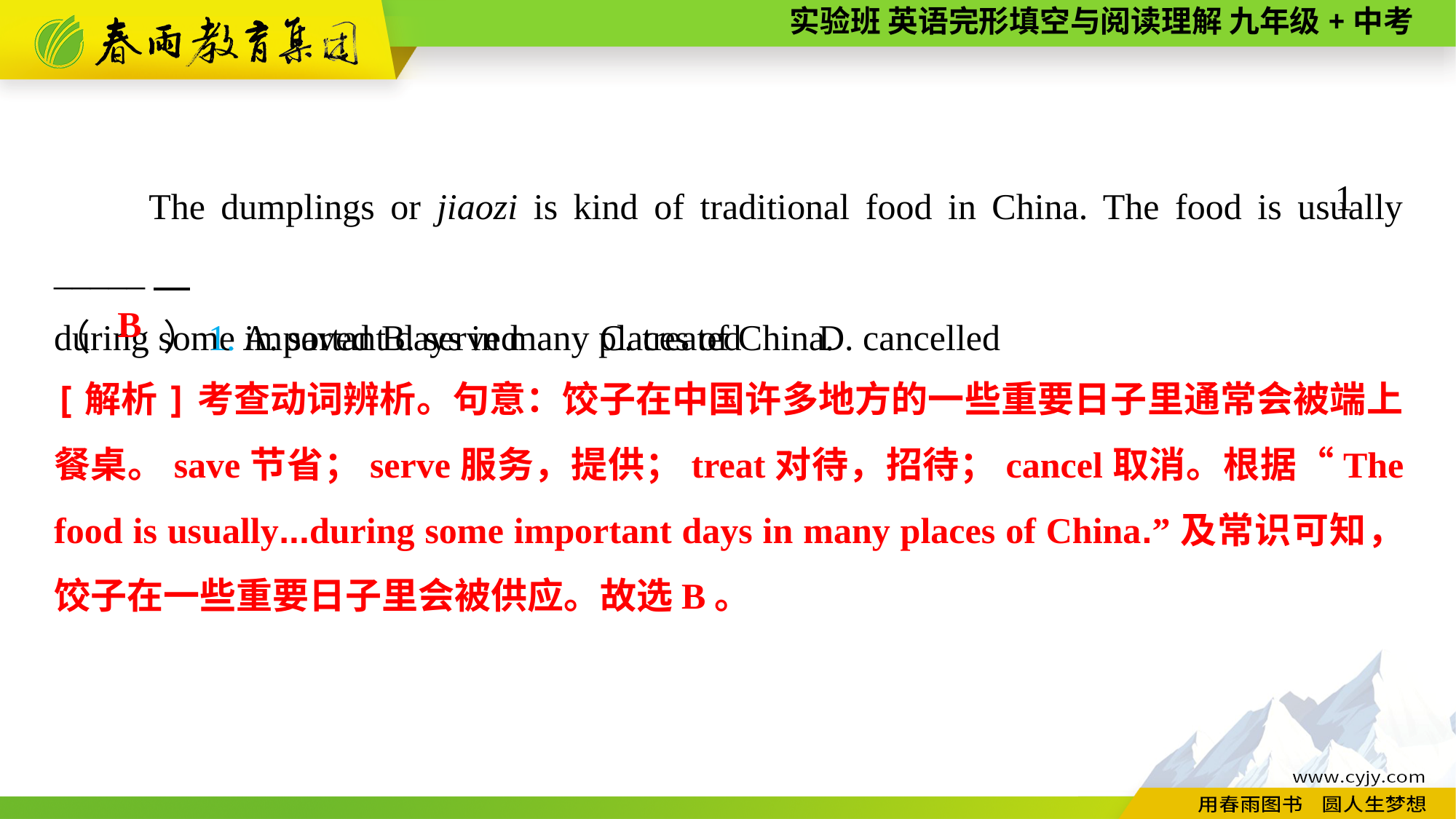

The dumplings or jiaozi is kind of traditional food in China. The food is usually _____
during some important days in many places of China.
1
（　　）1. A. saved	B. served	C. treated	D. cancelled
B
[解析]考查动词辨析。句意：饺子在中国许多地方的一些重要日子里通常会被端上餐桌。save节省；serve服务，提供；treat对待，招待；cancel取消。根据“The food is usually...during some important days in many places of China.”及常识可知，饺子在一些重要日子里会被供应。故选B。